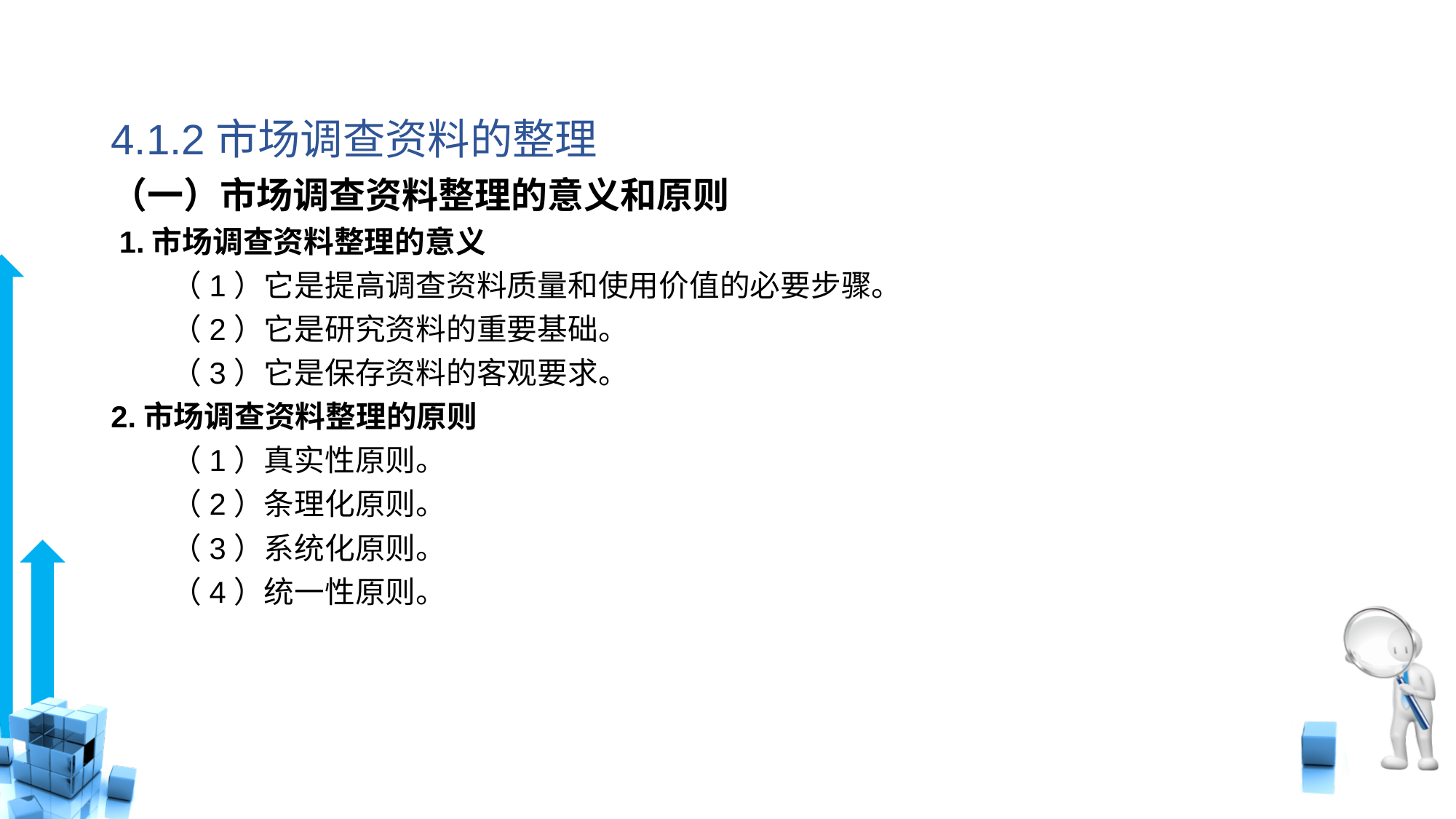

# 4.1.2市场调查资料的整理
（一）市场调查资料整理的意义和原则
 1.市场调查资料整理的意义
　　（1）它是提高调查资料质量和使用价值的必要步骤。
　　（2）它是研究资料的重要基础。
　　（3）它是保存资料的客观要求。
2.市场调查资料整理的原则
　　（1）真实性原则。
　　（2）条理化原则。
　　（3）系统化原则。
　　（4）统一性原则。